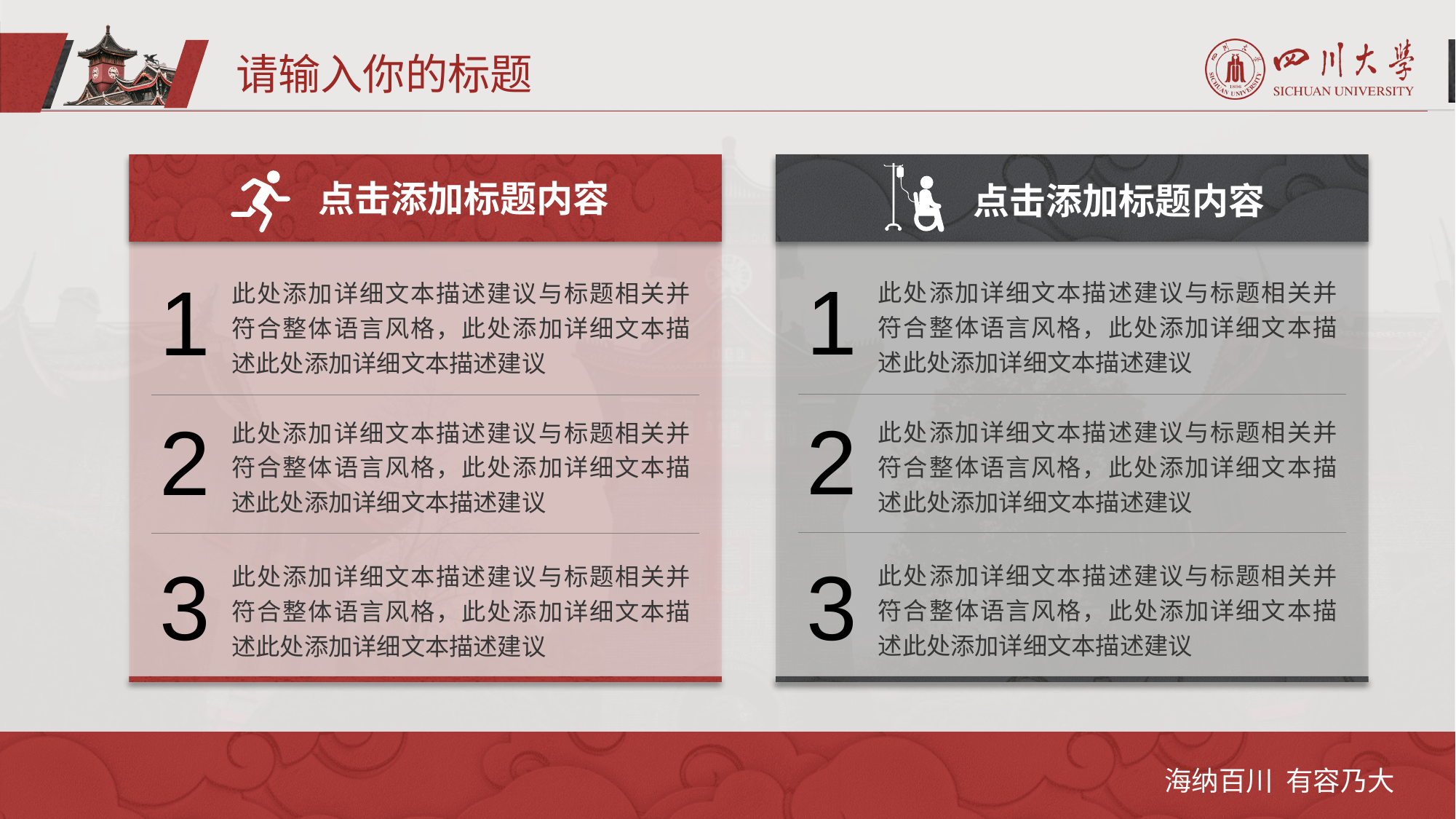

请输入你的标题

点击添加标题内容

点击添加标题内容
1
此处添加详细文本描述建议与标题相关并符合整体语言风格，此处添加详细文本描述此处添加详细文本描述建议
2
此处添加详细文本描述建议与标题相关并符合整体语言风格，此处添加详细文本描述此处添加详细文本描述建议
3
此处添加详细文本描述建议与标题相关并符合整体语言风格，此处添加详细文本描述此处添加详细文本描述建议
1
此处添加详细文本描述建议与标题相关并符合整体语言风格，此处添加详细文本描述此处添加详细文本描述建议
2
此处添加详细文本描述建议与标题相关并符合整体语言风格，此处添加详细文本描述此处添加详细文本描述建议
3
此处添加详细文本描述建议与标题相关并符合整体语言风格，此处添加详细文本描述此处添加详细文本描述建议

海纳百川  有容乃大